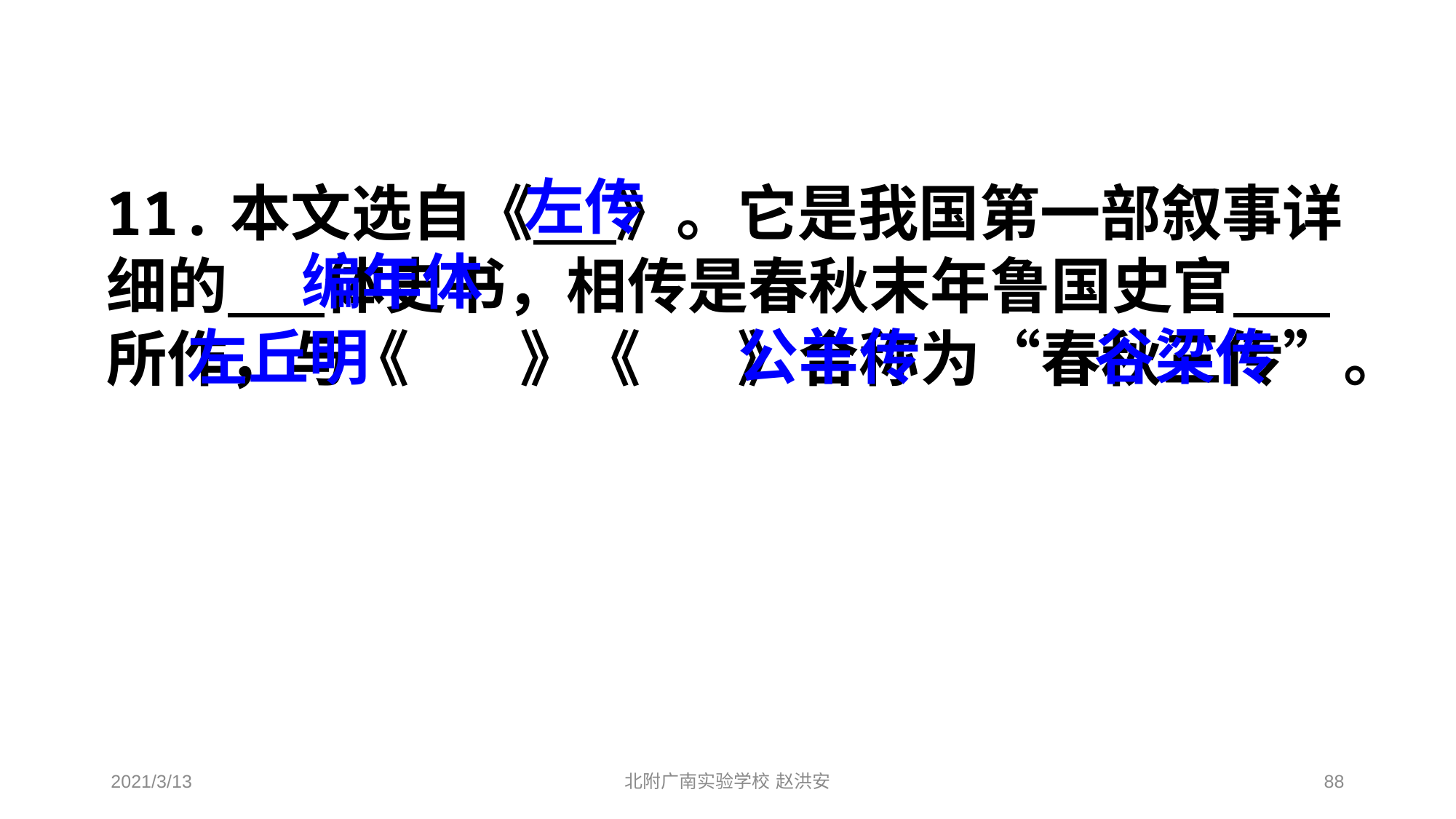

左传
11.本文选自《      》。它是我国第一部叙事详细的       体史书，相传是春秋末年鲁国史官        所作，与《        》《       》合称为“春秋三传”。
编年体
公羊传
谷梁传
左丘明
2021/3/13
北附广南实验学校 赵洪安
88